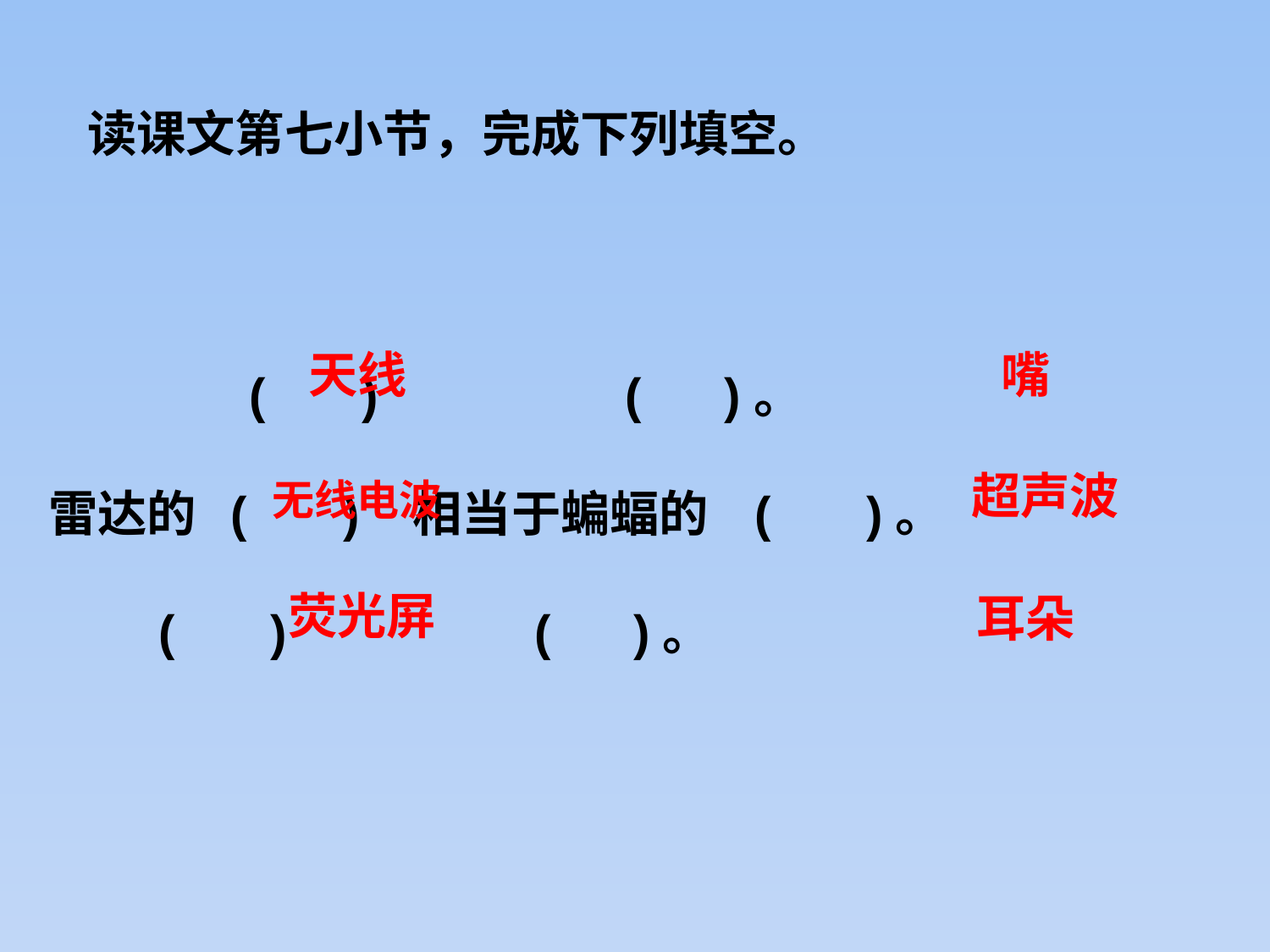

读课文第七小节，完成下列填空。
                   (       )                  (      )。
雷达的  (       )   相当于蝙蝠的   (       )。
        (       )                  (      )。
天线
嘴
 超声波
无线电波
荧光屏
耳朵